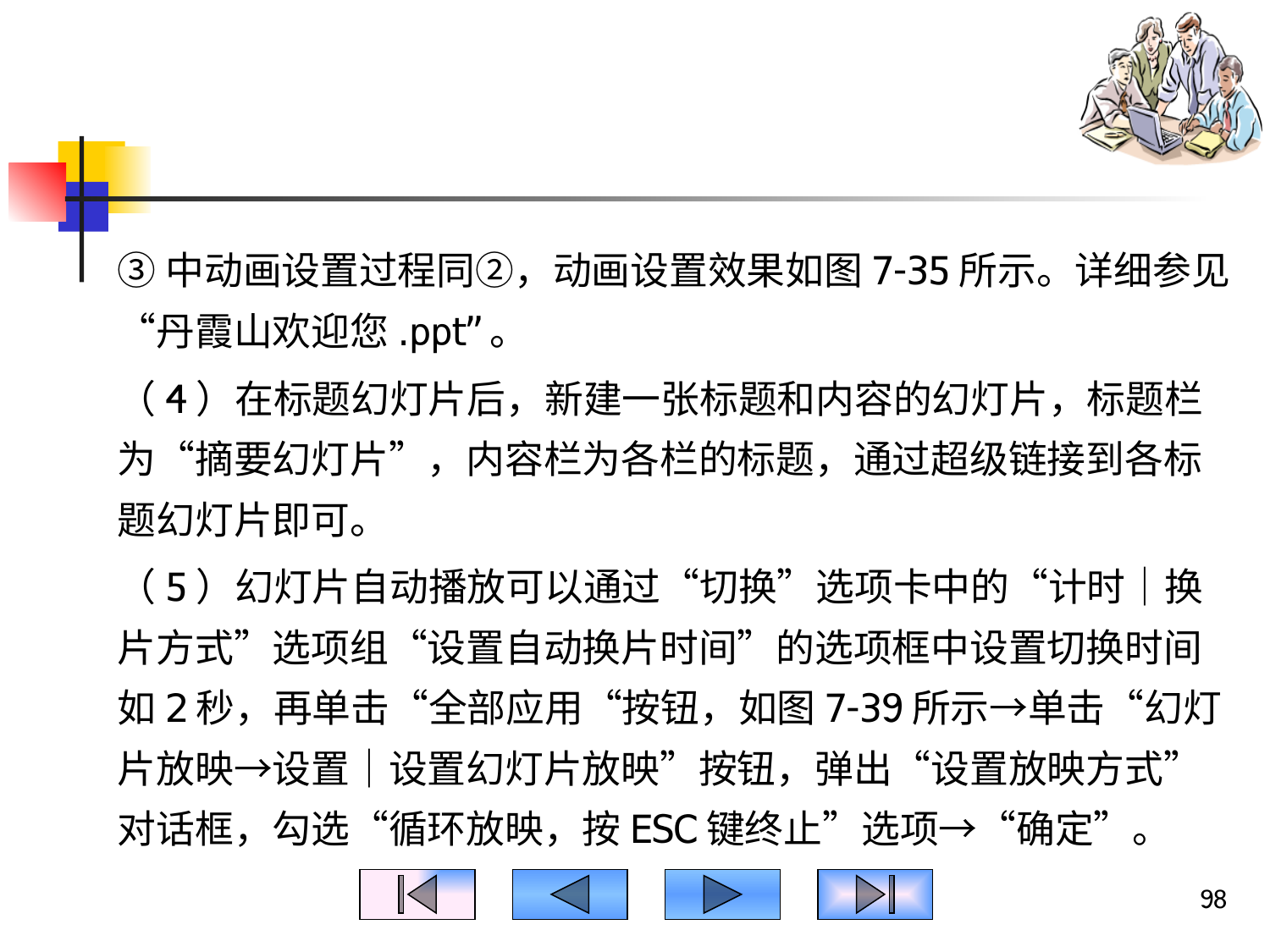

#
③中动画设置过程同②，动画设置效果如图7-35所示。详细参见“丹霞山欢迎您.ppt”。
（4）在标题幻灯片后，新建一张标题和内容的幻灯片，标题栏为“摘要幻灯片”，内容栏为各栏的标题，通过超级链接到各标题幻灯片即可。
（5）幻灯片自动播放可以通过“切换”选项卡中的“计时｜换片方式”选项组“设置自动换片时间”的选项框中设置切换时间如2秒，再单击“全部应用“按钮，如图7-39所示→单击“幻灯片放映→设置｜设置幻灯片放映”按钮，弹出“设置放映方式”对话框，勾选“循环放映，按ESC键终止”选项→“确定”。
98